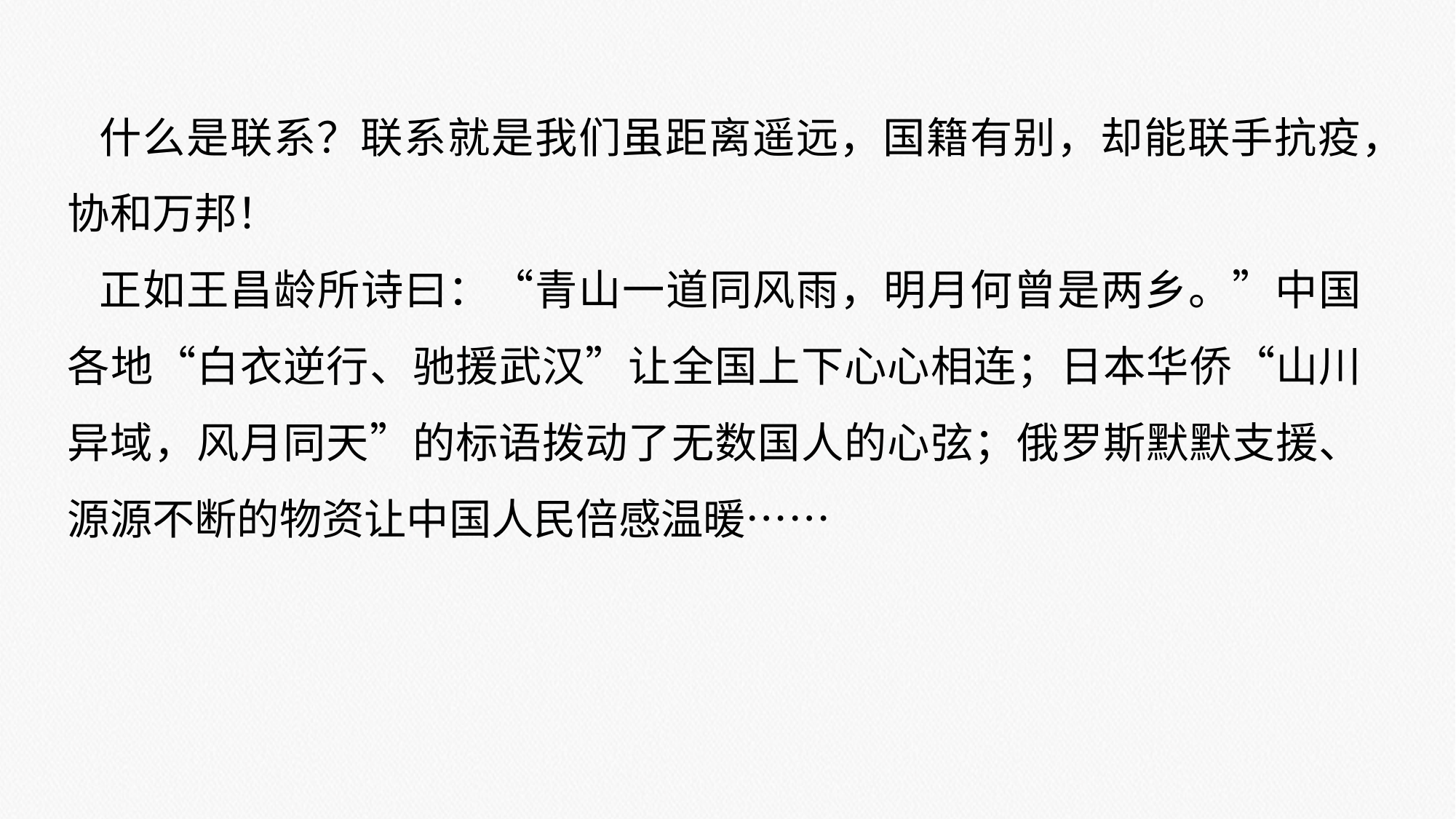

什么是联系？联系就是我们虽距离遥远，国籍有别，却能联手抗疫，协和万邦！
正如王昌龄所诗曰：“青山一道同风雨，明月何曾是两乡。”中国各地“白衣逆行、驰援武汉”让全国上下心心相连；日本华侨“山川异域，风月同天”的标语拨动了无数国人的心弦；俄罗斯默默支援、源源不断的物资让中国人民倍感温暖……